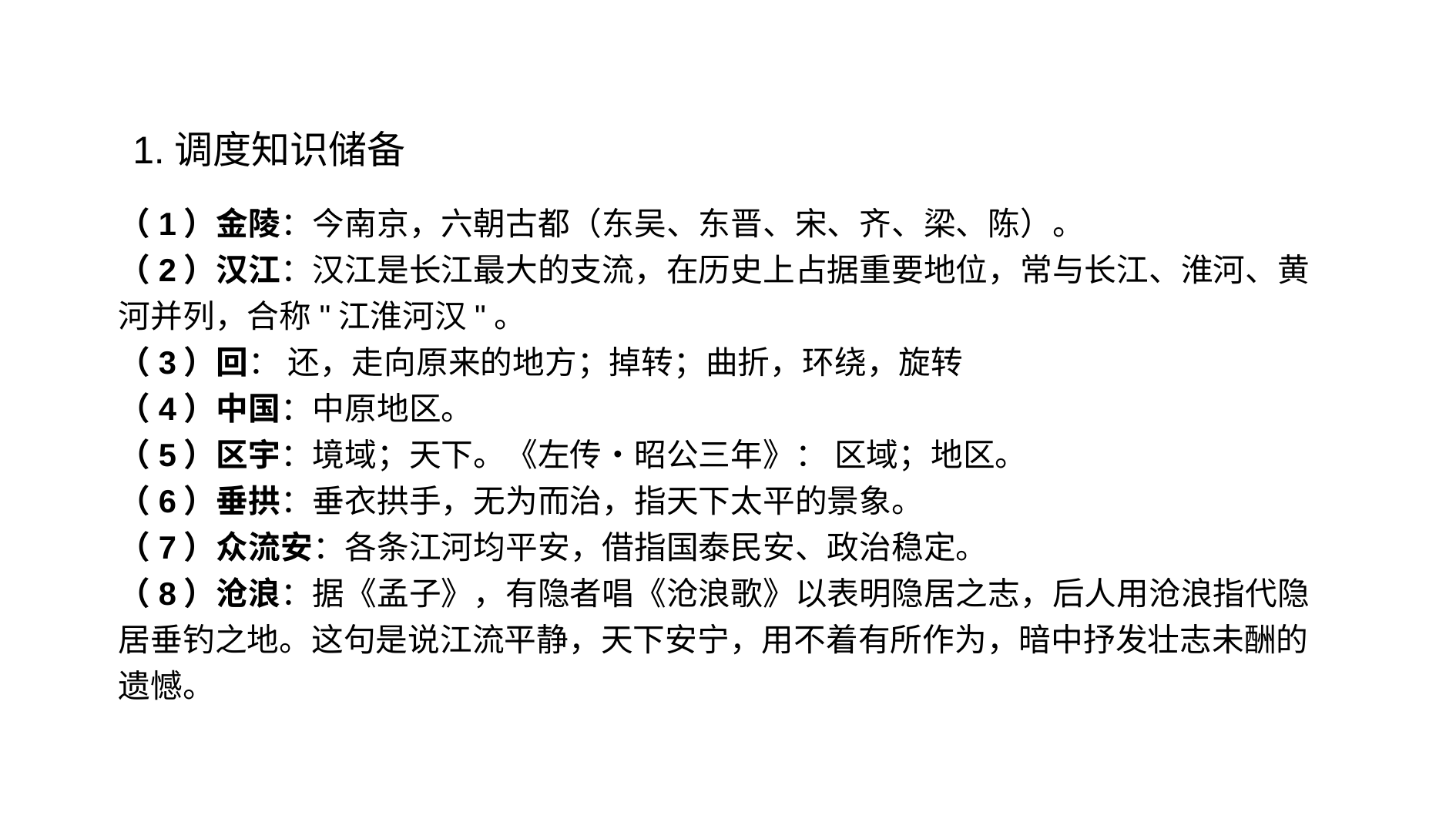

1.调度知识储备
（1）金陵：今南京，六朝古都（东吴、东晋、宋、齐、梁、陈）。
（2）汉江：汉江是长江最大的支流，在历史上占据重要地位，常与长江、淮河、黄河并列，合称"江淮河汉"。
（3）回： 还，走向原来的地方；掉转；曲折，环绕，旋转
（4）中国：中原地区。
（5）区宇：境域；天下。《左传•昭公三年》： 区域；地区。
（6）垂拱：垂衣拱手，无为而治，指天下太平的景象。
（7）众流安：各条江河均平安，借指国泰民安、政治稳定。
（8）沧浪：据《孟子》，有隐者唱《沧浪歌》以表明隐居之志，后人用沧浪指代隐居垂钓之地。这句是说江流平静，天下安宁，用不着有所作为，暗中抒发壮志未酬的遗憾。